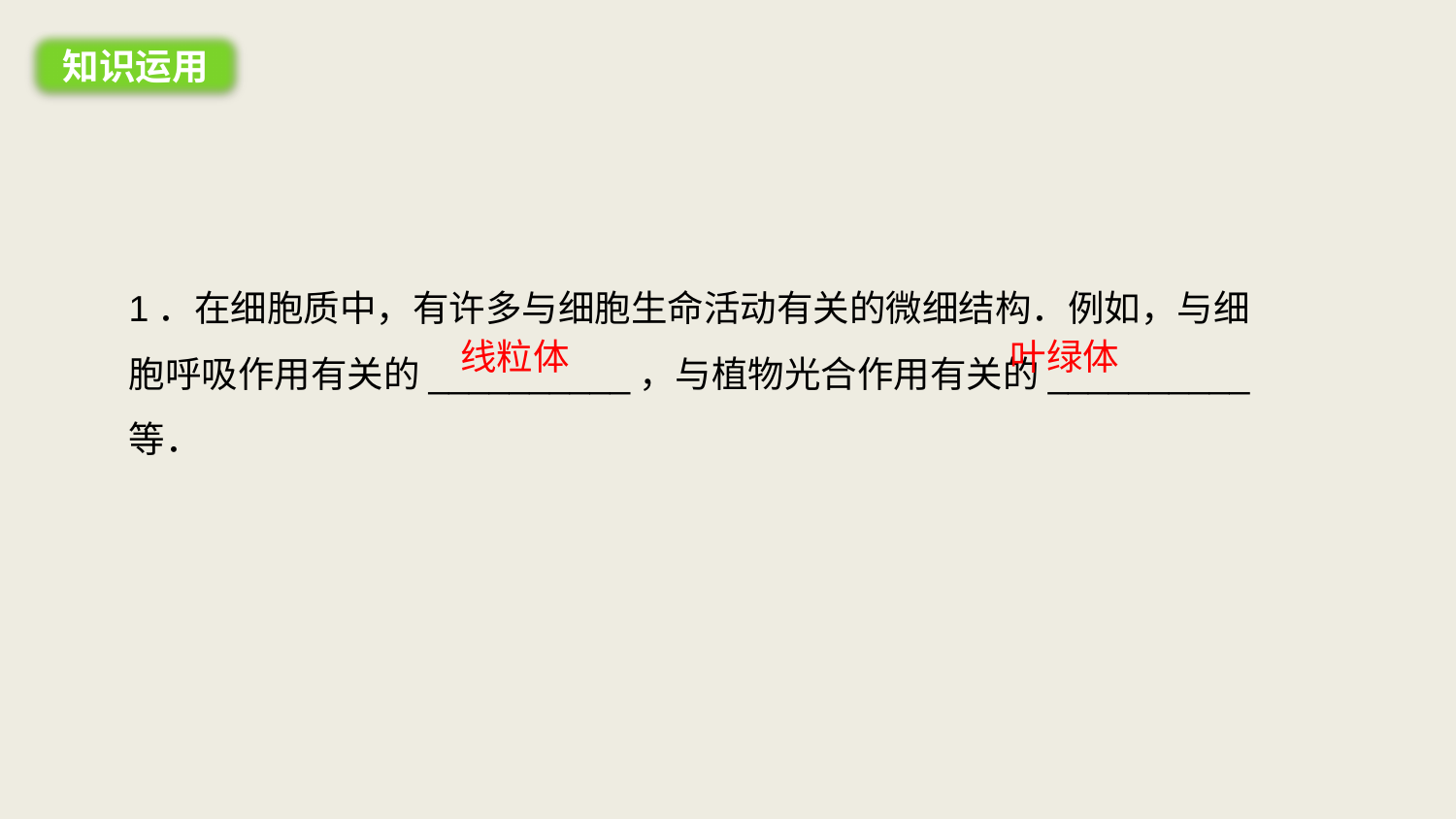

知识运用
1．在细胞质中，有许多与细胞生命活动有关的微细结构．例如，与细胞呼吸作用有关的__________，与植物光合作用有关的__________等．
线粒体
叶绿体